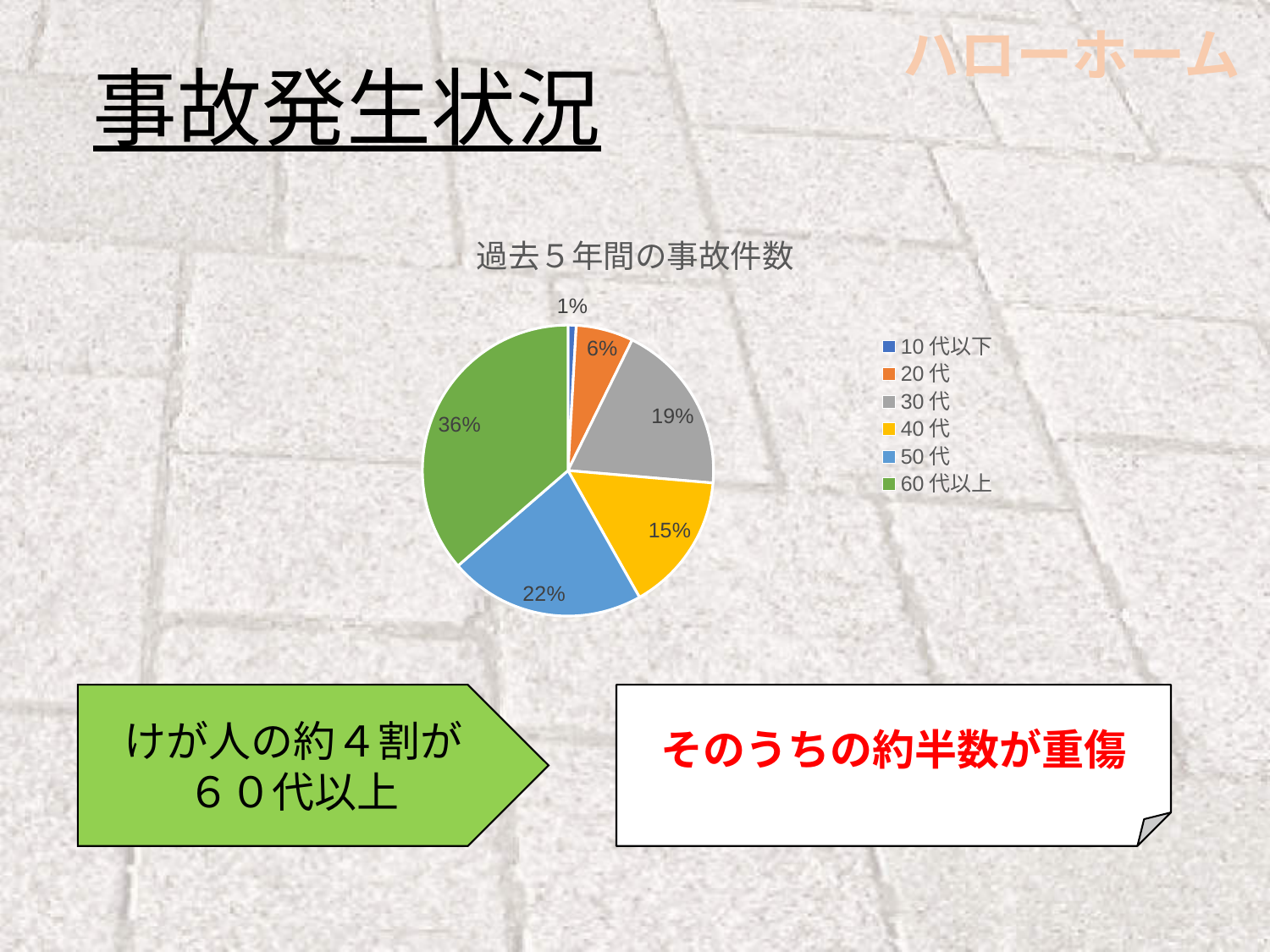

事故発生状況

### Chart: 過去５年間の事故件数

| Category | 件数 |
|---|---|
| 10代以下 | 1.0 |
| 20代 | 7.0 |
| 30代 | 21.0 |
| 40代 | 17.0 |
| 50代 | 24.0 |
| 60代以上 | 40.0 |
そのうちの約半数が重傷
けが人の約４割が
６０代以上